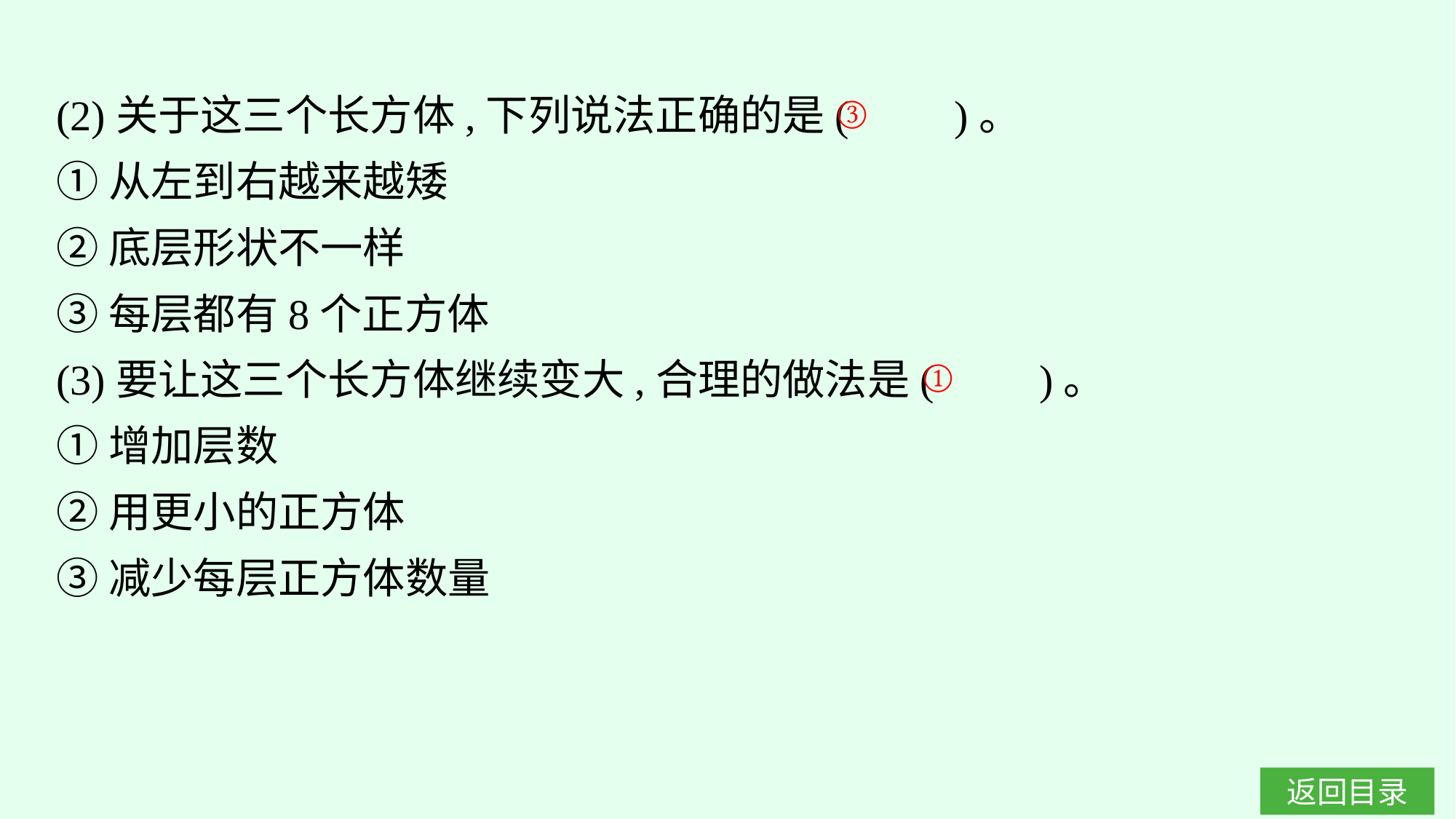

(2)关于这三个长方体,下列说法正确的是(　　)。
①从左到右越来越矮
②底层形状不一样
③每层都有8个正方体
(3)要让这三个长方体继续变大,合理的做法是(　　)。
①增加层数
②用更小的正方体
③减少每层正方体数量
③
①